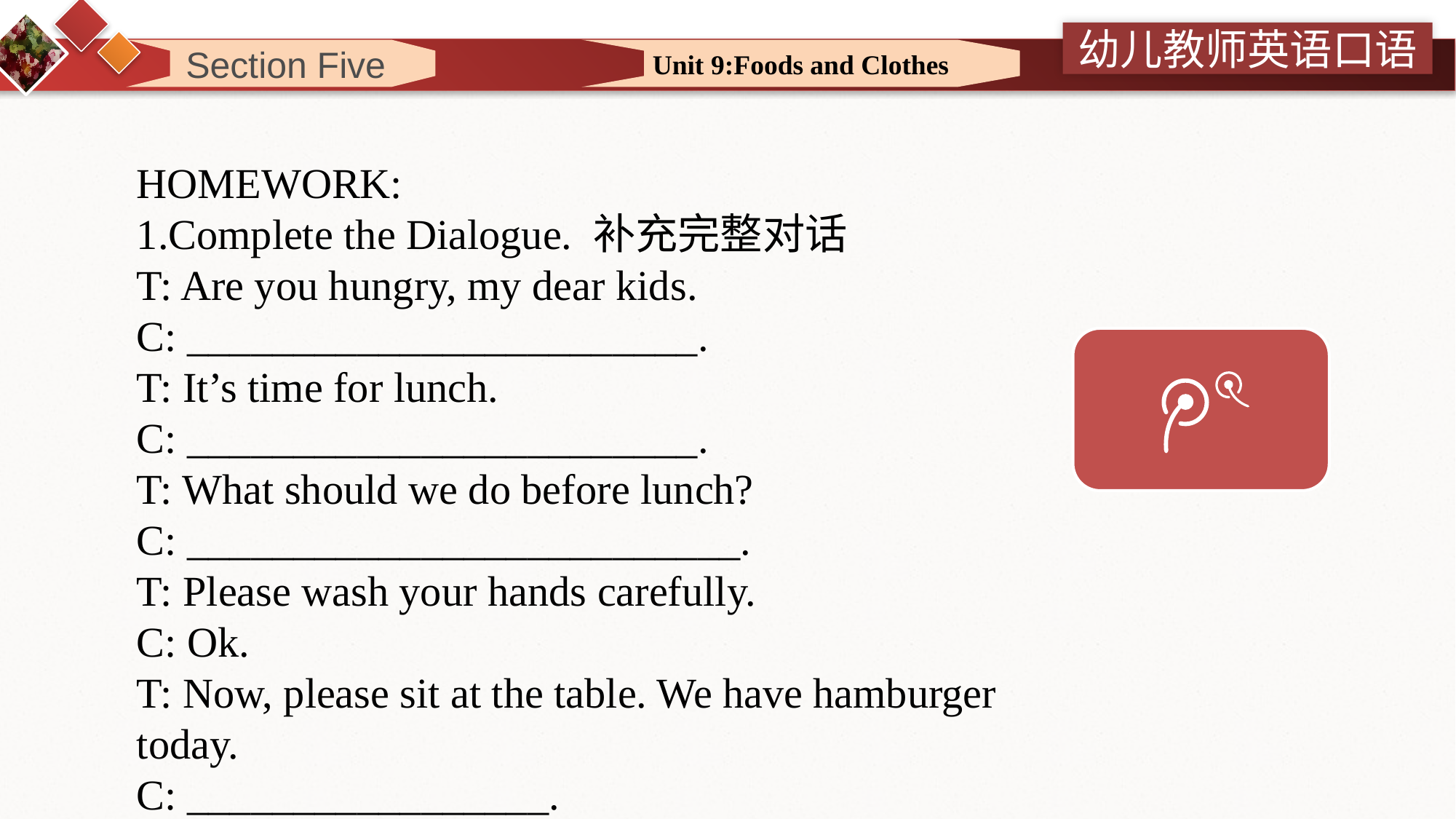

Section Five
Unit 9:Foods and Clothes
HOMEWORK:
1.Complete the Dialogue. 补充完整对话
T: Are you hungry, my dear kids.
C: ________________________.
T: It’s time for lunch.
C: ________________________.
T: What should we do before lunch?
C: __________________________.
T: Please wash your hands carefully.
C: Ok.
T: Now, please sit at the table. We have hamburger today.
C: _________________.